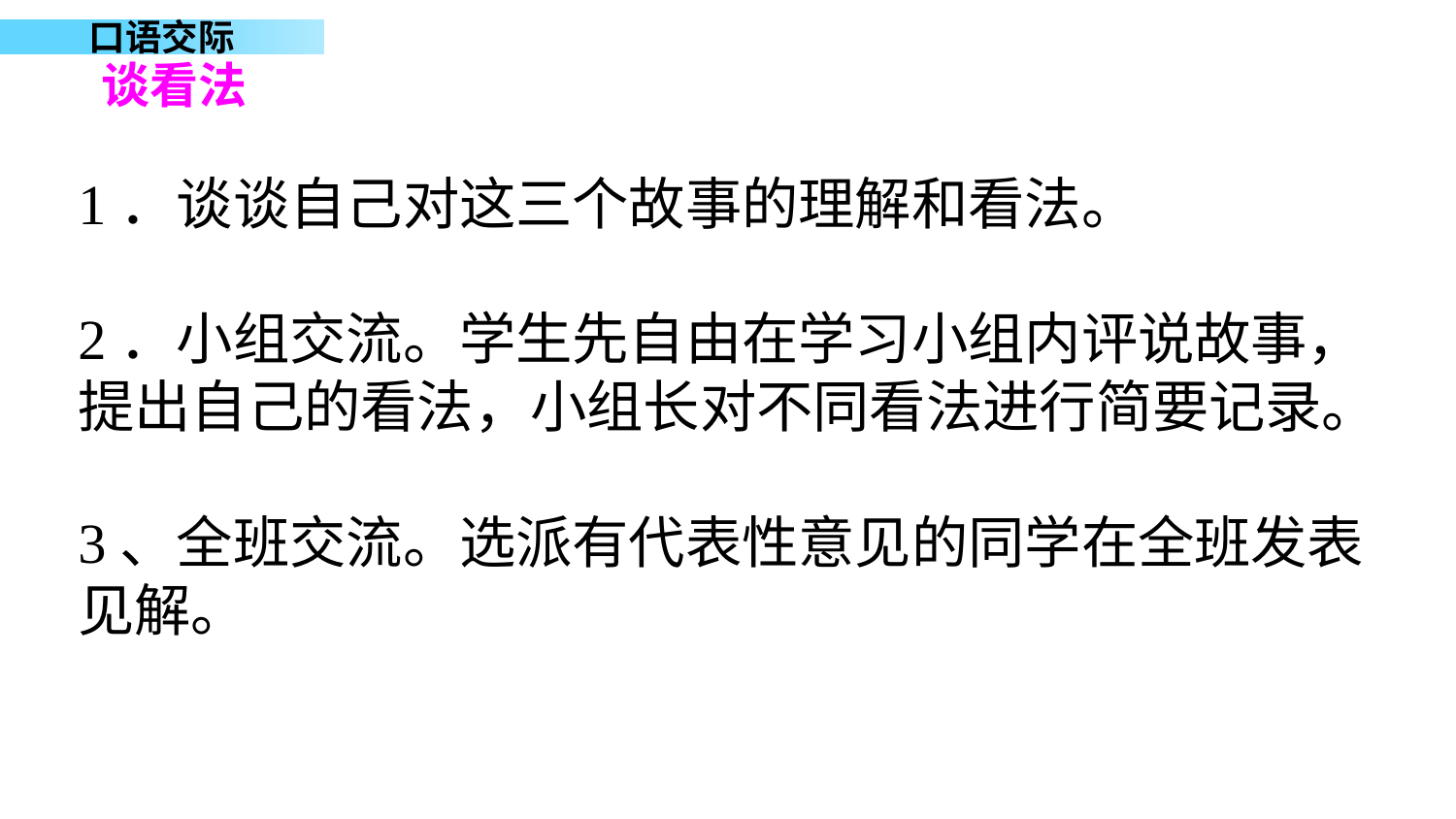

谈看法
1．谈谈自己对这三个故事的理解和看法。

2．小组交流。学生先自由在学习小组内评说故事，提出自己的看法，小组长对不同看法进行简要记录。

3、全班交流。选派有代表性意见的同学在全班发表见解。